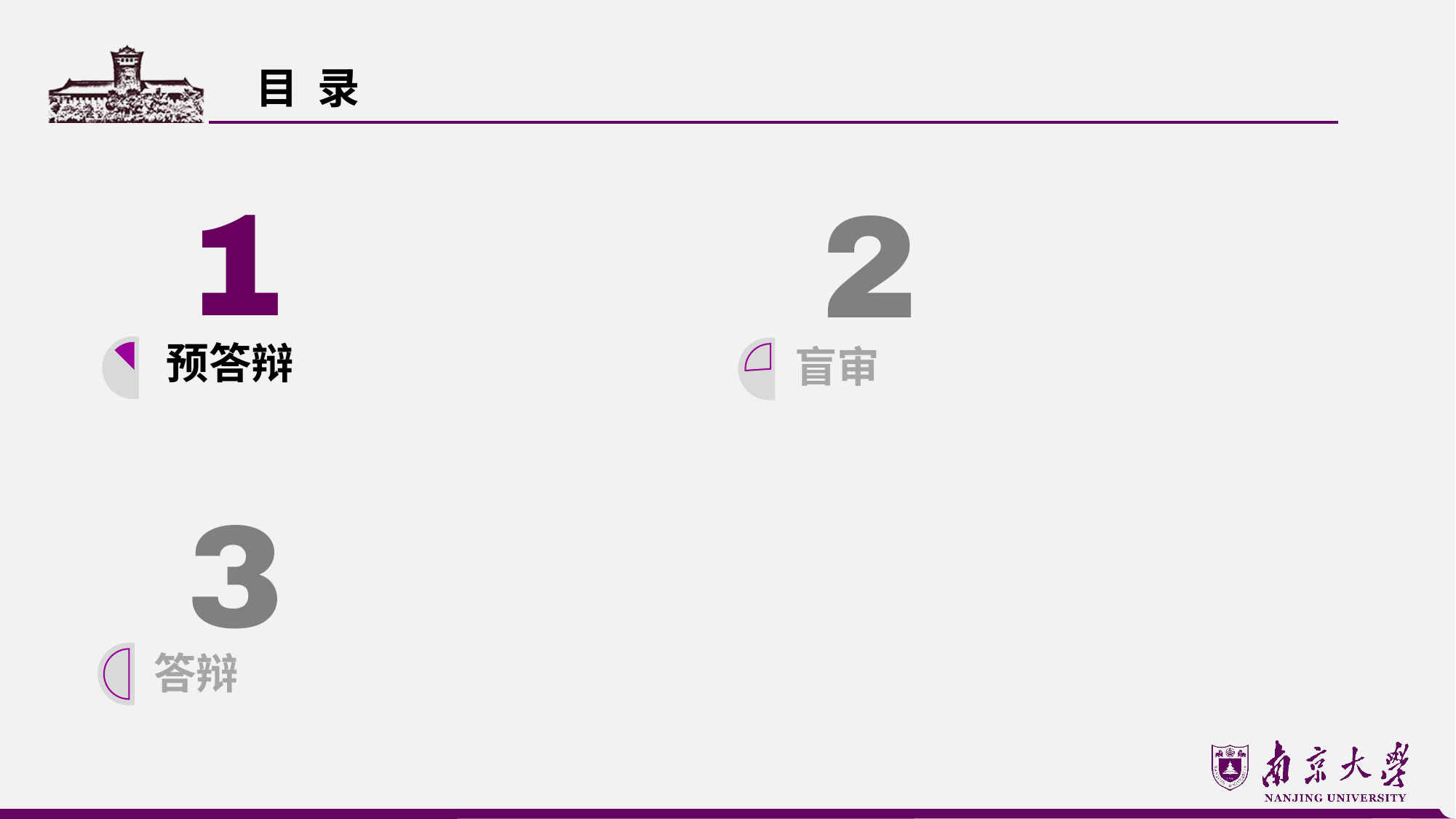

目  录
1
2
预答辩
盲审

3
答辩